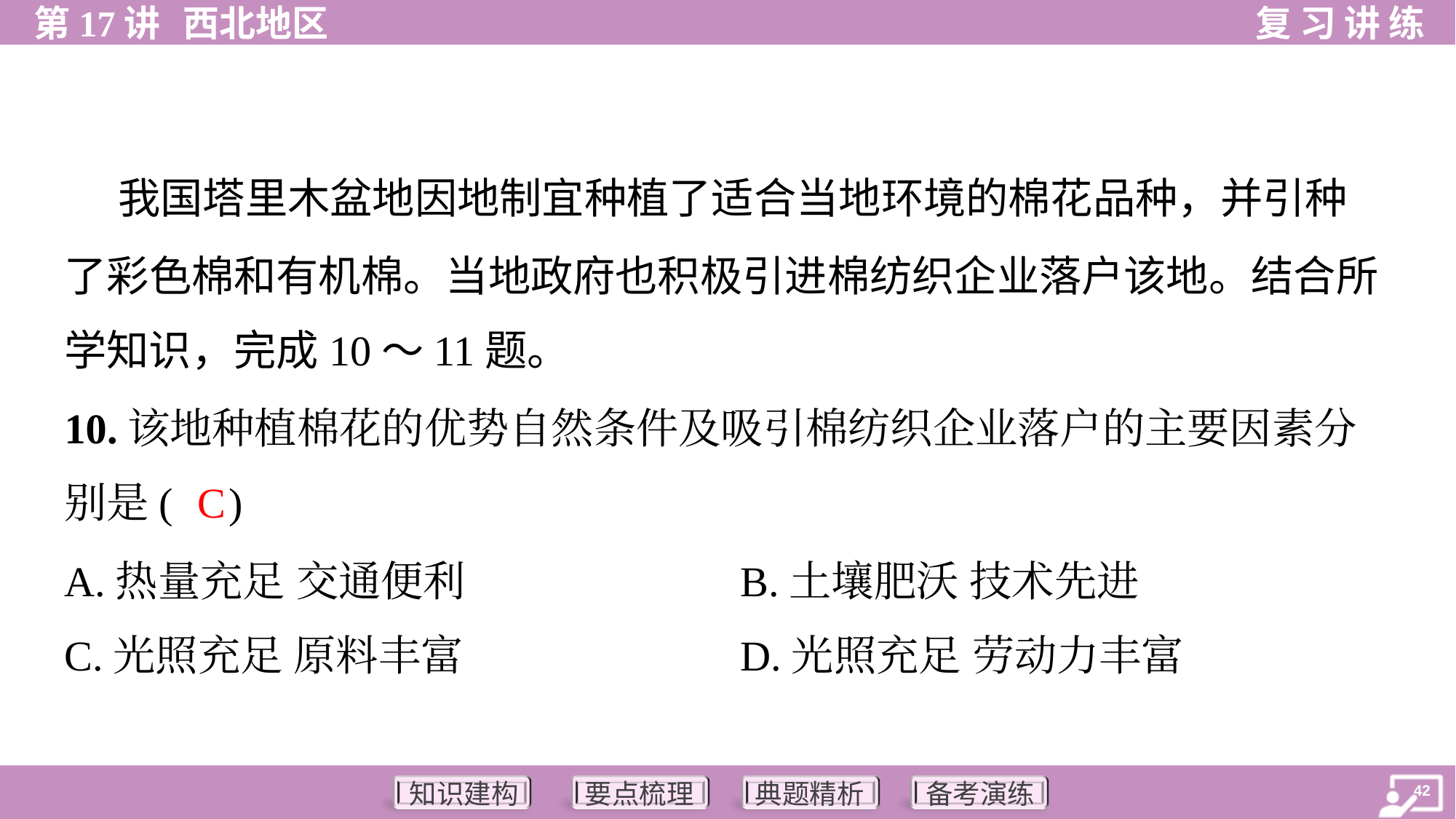

我国塔里木盆地因地制宜种植了适合当地环境的棉花品种，并引种
了彩色棉和有机棉。当地政府也积极引进棉纺织企业落户该地。结合所
学知识，完成10～11题。
10.该地种植棉花的优势自然条件及吸引棉纺织企业落户的主要因素分
别是(     )
C
A.热量充足 交通便利	B.土壤肥沃 技术先进
C.光照充足 原料丰富	D.光照充足 劳动力丰富